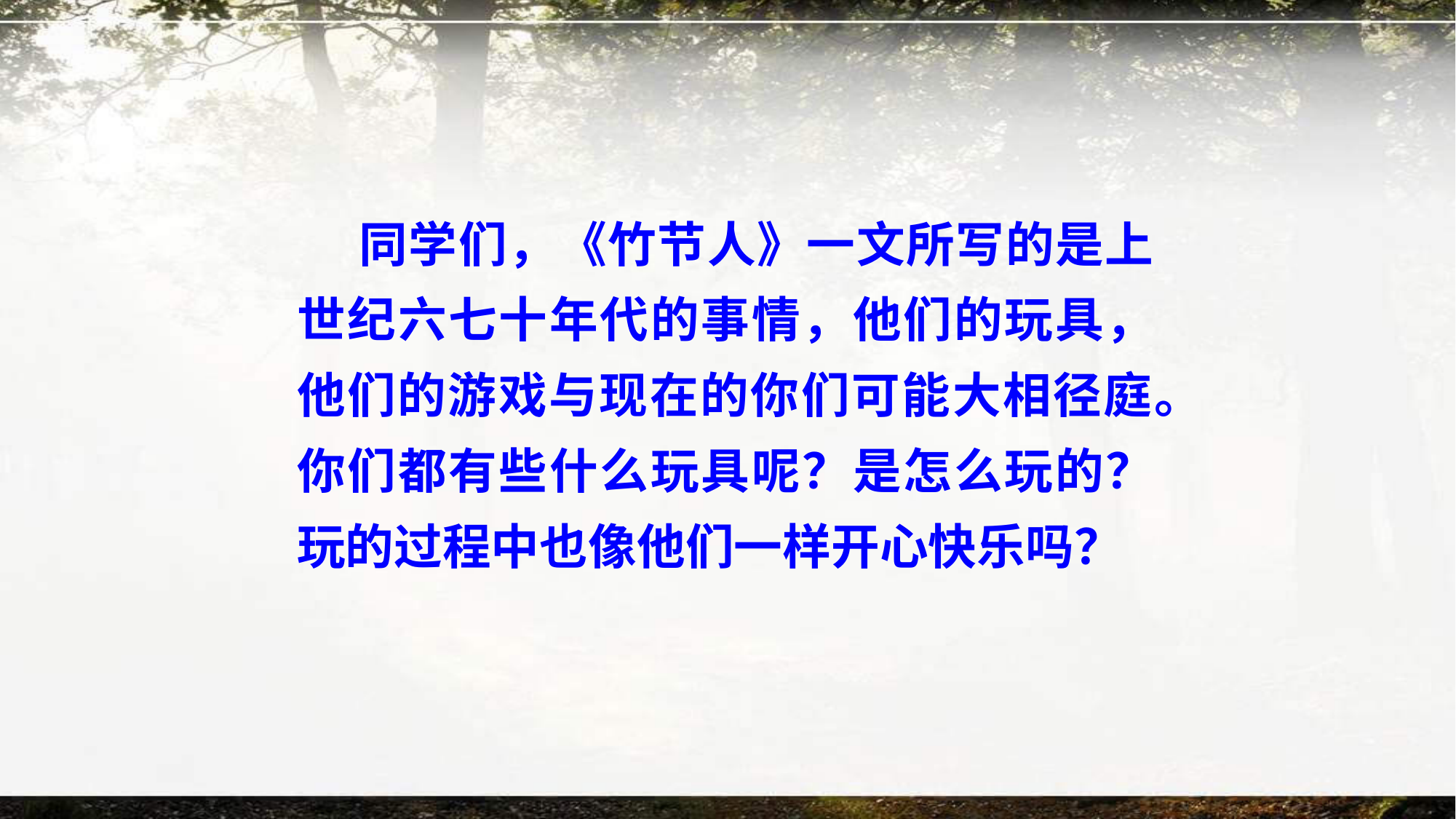

同学们，《竹节人》一文所写的是上世纪六七十年代的事情，他们的玩具，他们的游戏与现在的你们可能大相径庭。你们都有些什么玩具呢？是怎么玩的？玩的过程中也像他们一样开心快乐吗？